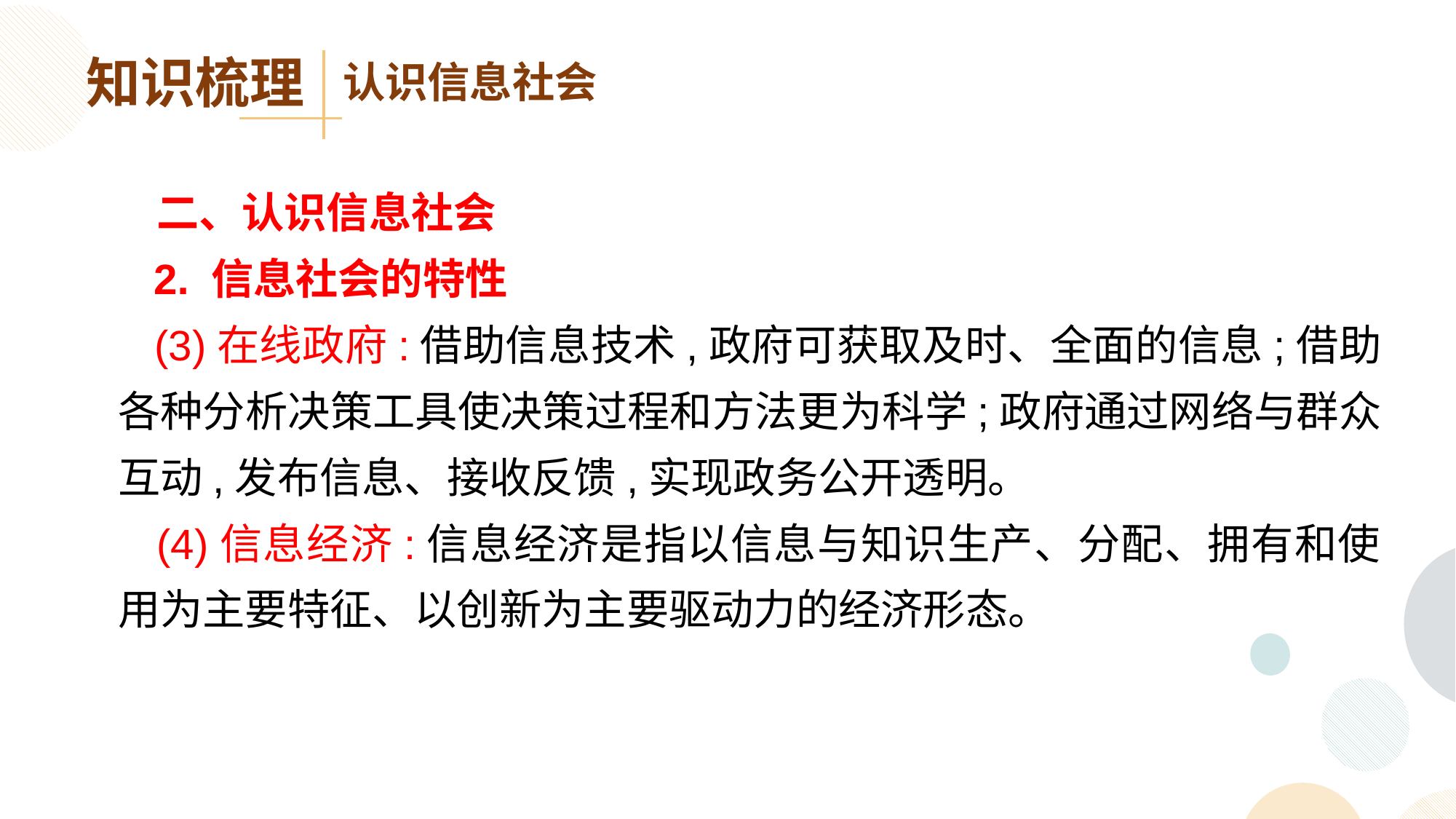

知识梳理
认识信息社会
   二、认识信息社会
   2. 信息社会的特性
   (3)在线政府:借助信息技术,政府可获取及时、全面的信息;借助各种分析决策工具使决策过程和方法更为科学;政府通过网络与群众互动,发布信息、接收反馈,实现政务公开透明。
   (4)信息经济:信息经济是指以信息与知识生产、分配、拥有和使用为主要特征、以创新为主要驱动力的经济形态。